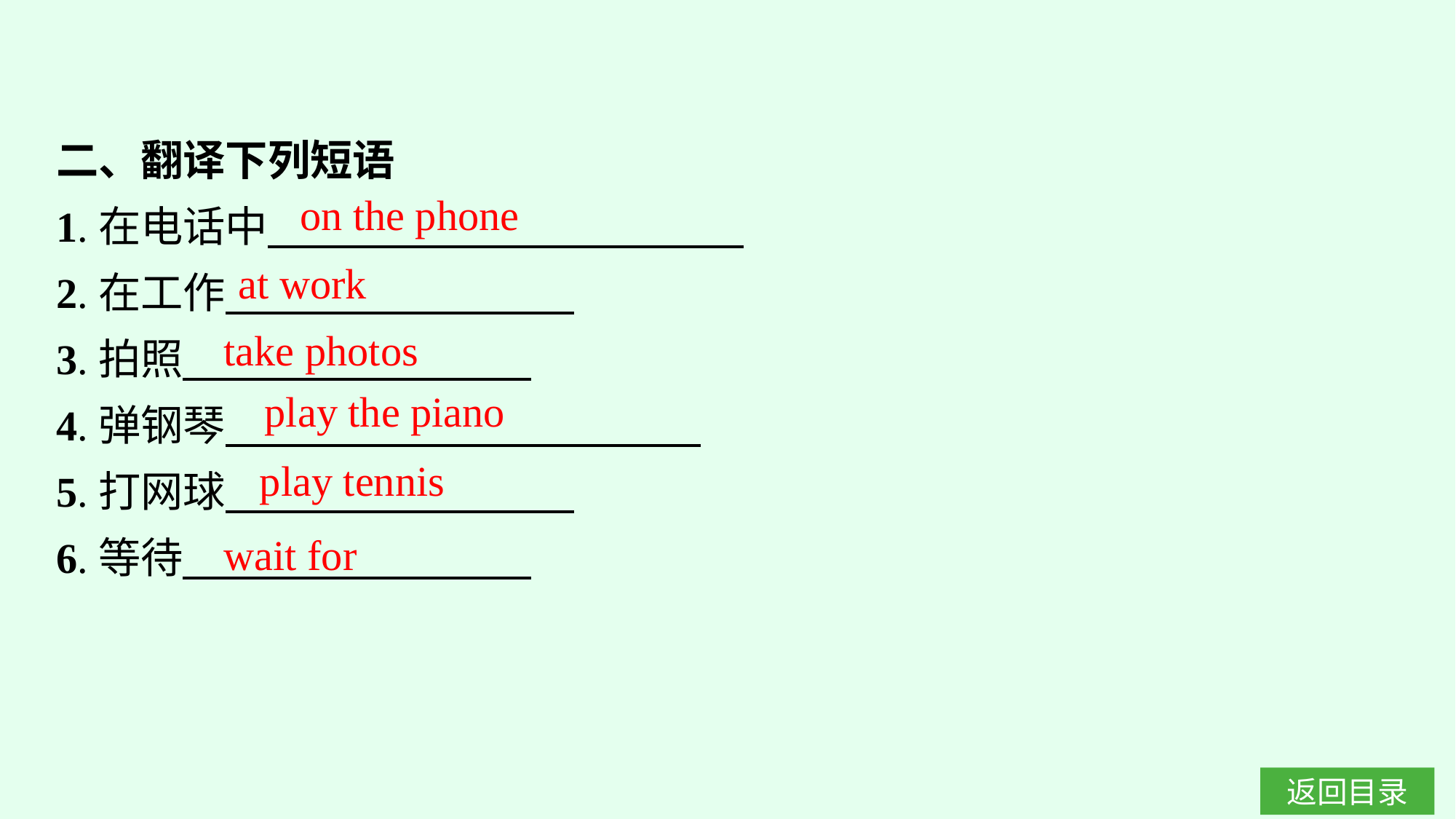

二、翻译下列短语
1.在电话中
2.在工作
3.拍照
4.弹钢琴
5.打网球
6.等待
on the phone
at work
take photos
play the piano
play tennis
wait for